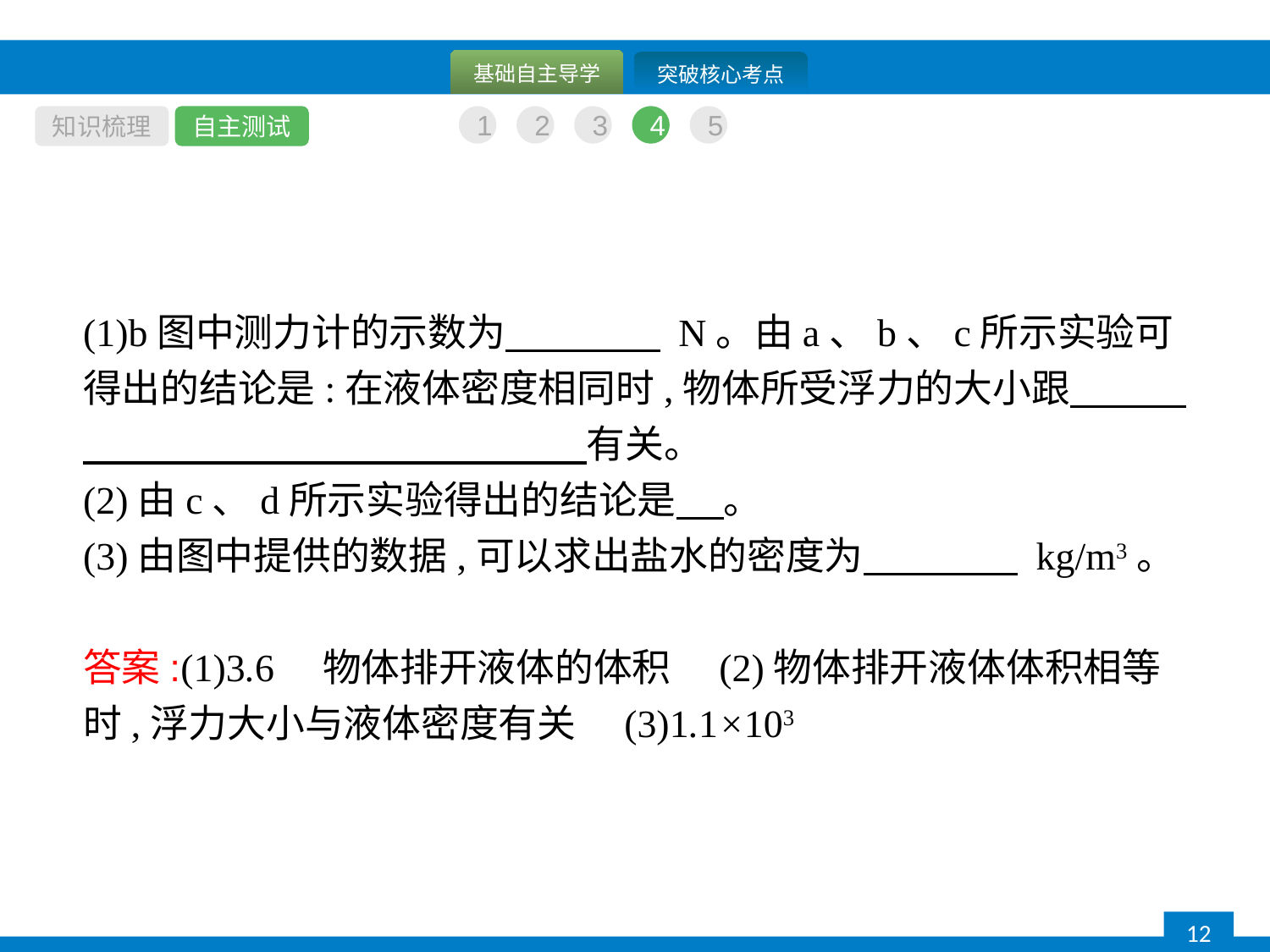

知识梳理
自主测试
1
2
3
4
5
(1)b图中测力计的示数为　　　　 N。由a、b、c所示实验可得出的结论是:在液体密度相同时,物体所受浮力的大小跟　　　　　　　　　　　　　　　　有关。
(2)由c、d所示实验得出的结论是 　。
(3)由图中提供的数据,可以求出盐水的密度为　　　　 kg/m3。
答案:(1)3.6　物体排开液体的体积　(2)物体排开液体体积相等时,浮力大小与液体密度有关　(3)1.1×103